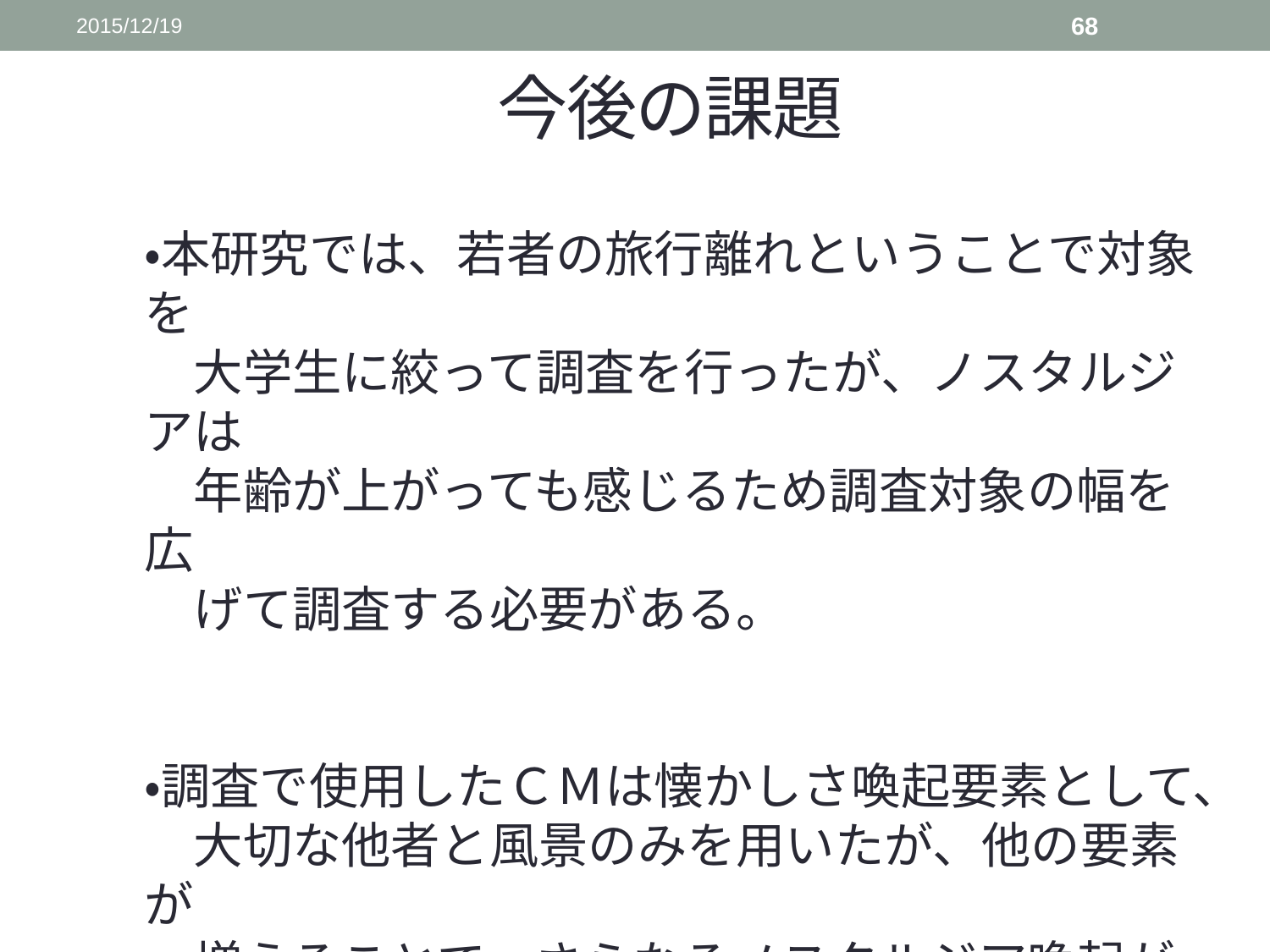

2015/12/19
68
# 今後の課題
・本研究では、若者の旅行離れということで対象を
　大学生に絞って調査を行ったが、ノスタルジアは
　年齢が上がっても感じるため調査対象の幅を広
　げて調査する必要がある。

・調査で使用したＣＭは懐かしさ喚起要素として、
　大切な他者と風景のみを用いたが、他の要素が
　増えることで、さらなるノスタルジア喚起ができる
　のではないか。